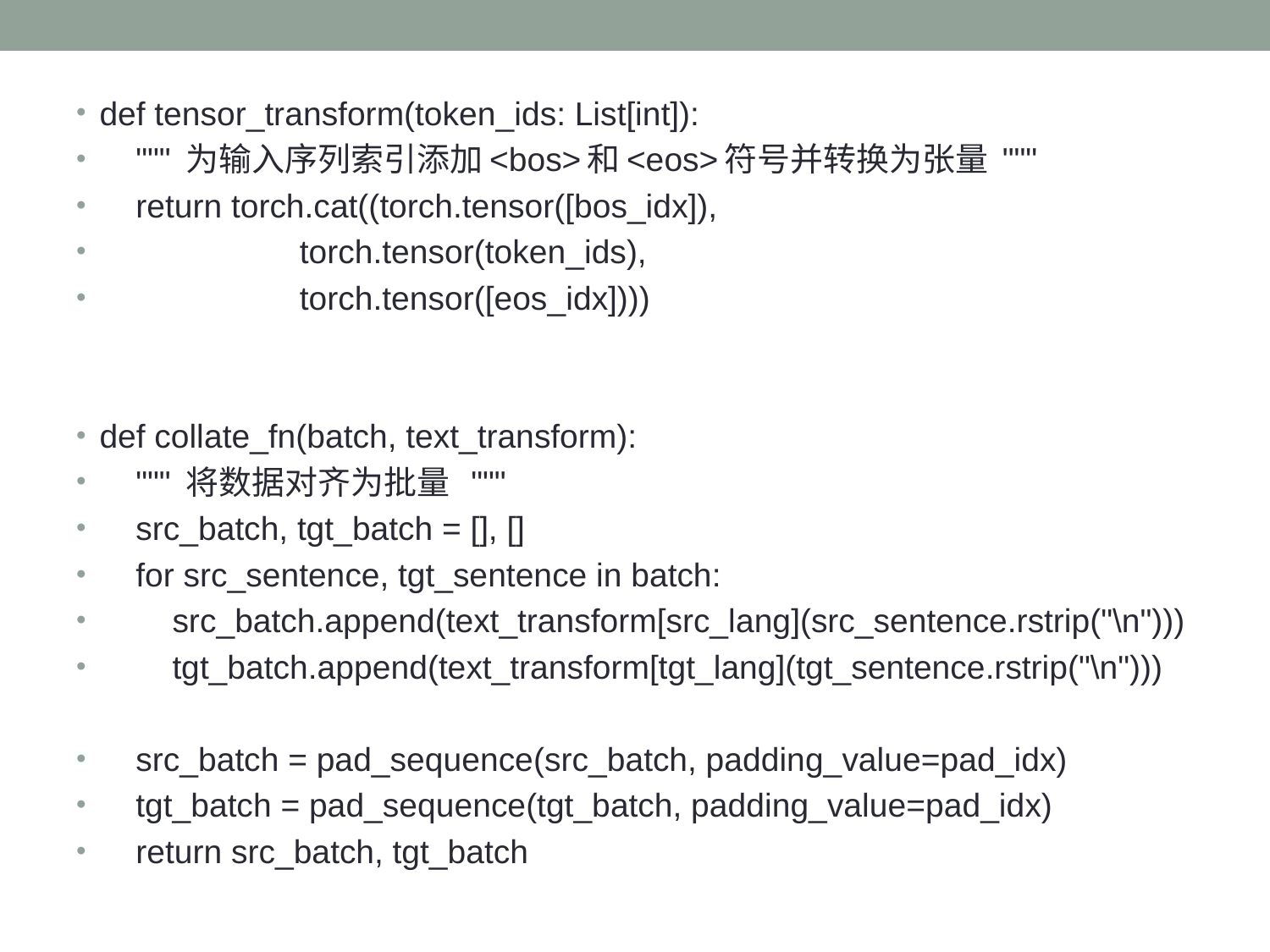

def tensor_transform(token_ids: List[int]):
    """ 为输入序列索引添加<bos>和<eos>符号并转换为张量 """
    return torch.cat((torch.tensor([bos_idx]),
                      torch.tensor(token_ids),
                      torch.tensor([eos_idx])))

def collate_fn(batch, text_transform):
    """ 将数据对齐为批量  """
    src_batch, tgt_batch = [], []
    for src_sentence, tgt_sentence in batch:
        src_batch.append(text_transform[src_lang](src_sentence.rstrip("\n")))
        tgt_batch.append(text_transform[tgt_lang](tgt_sentence.rstrip("\n")))

    src_batch = pad_sequence(src_batch, padding_value=pad_idx)
    tgt_batch = pad_sequence(tgt_batch, padding_value=pad_idx)
    return src_batch, tgt_batch